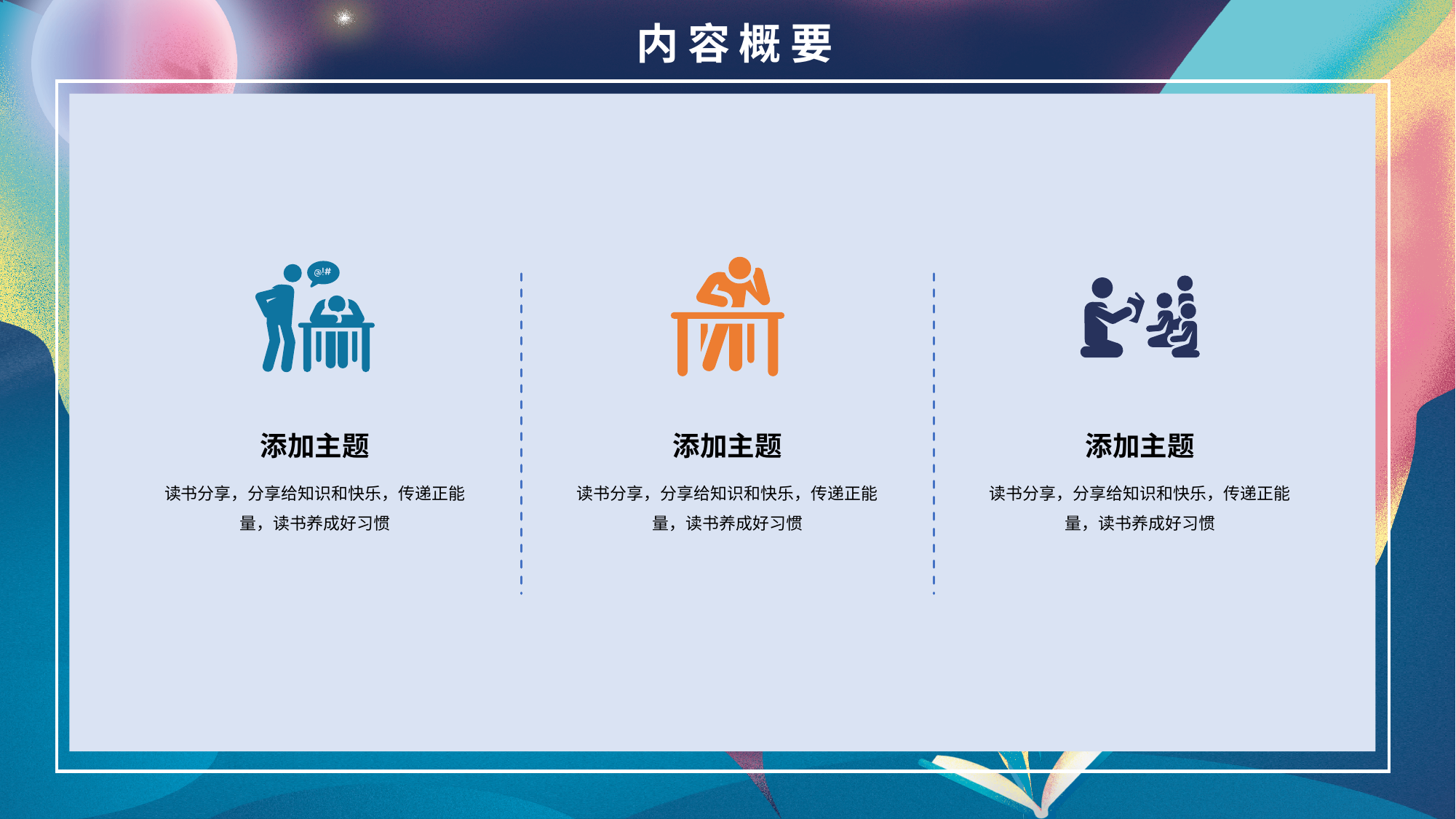

内容概要

添加主题
读书分享，分享给知识和快乐，传递正能量，读书养成好习惯

添加主题
读书分享，分享给知识和快乐，传递正能量，读书养成好习惯

添加主题
读书分享，分享给知识和快乐，传递正能量，读书养成好习惯